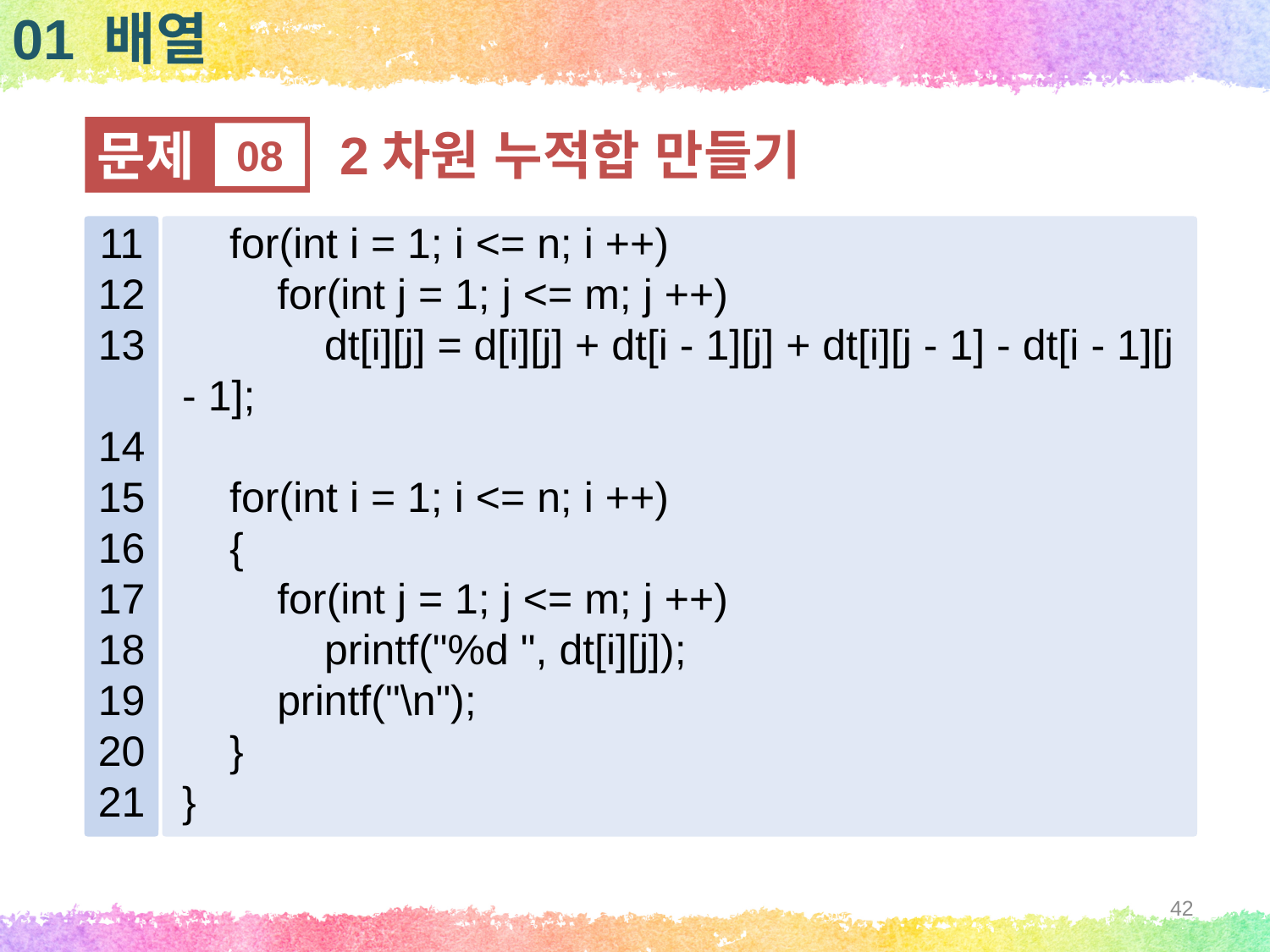

01 배열
문제
08
2차원 누적합 만들기
11
12
13

14
15
16
17
18
19
20
21
    for(int i = 1; i <= n; i ++)
        for(int j = 1; j <= m; j ++)
            dt[i][j] = d[i][j] + dt[i - 1][j] + dt[i][j - 1] - dt[i - 1][j - 1];

    for(int i = 1; i <= n; i ++)
    {
        for(int j = 1; j <= m; j ++)
            printf("%d ", dt[i][j]);
        printf("\n");
    }
}
42